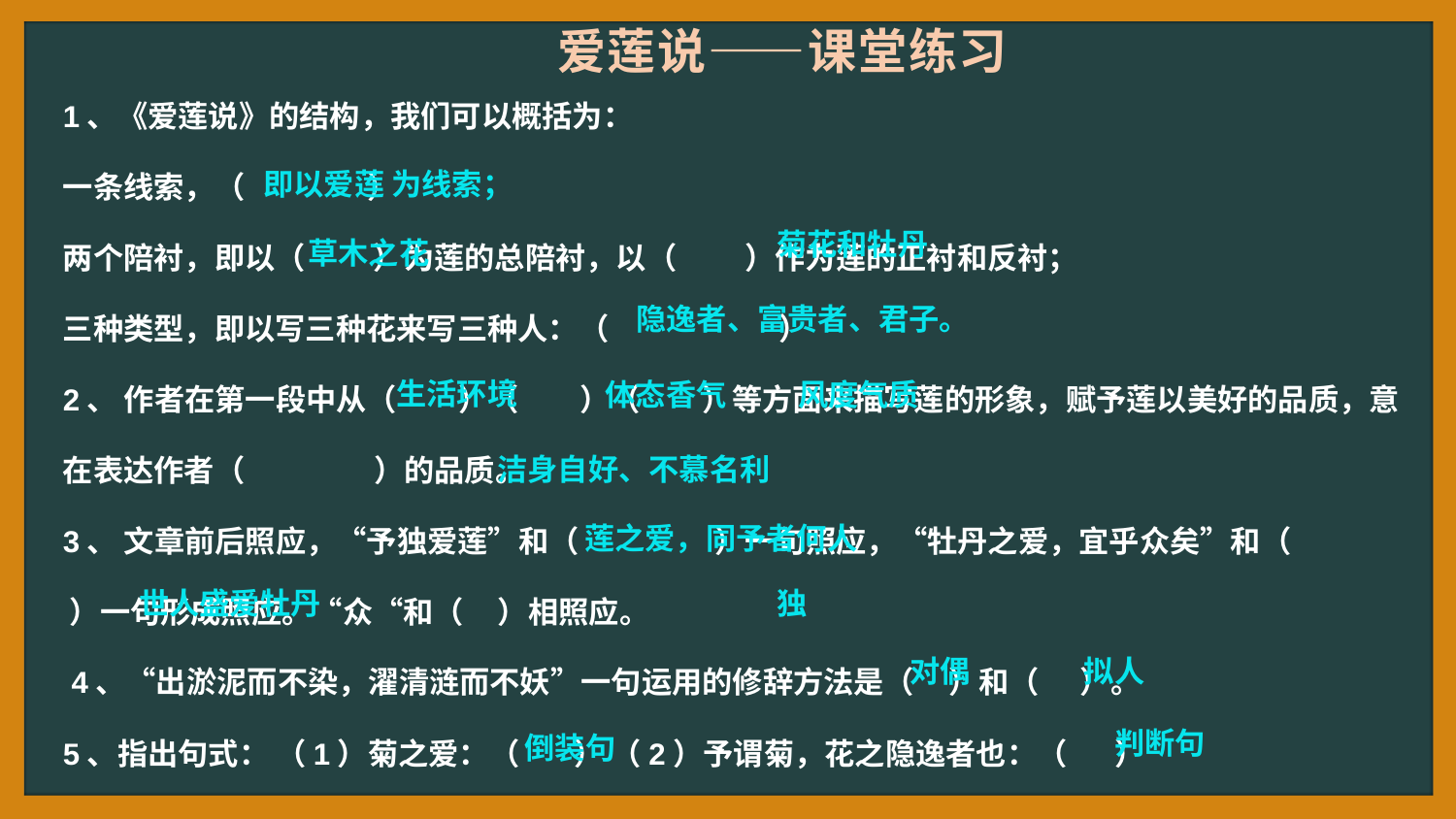

爱莲说——课堂练习
1、《爱莲说》的结构，我们可以概括为：
一条线索，（                  ）
两个陪衬，即以（          ）为莲的总陪衬，以（          ）作为莲的正衬和反衬；
三种类型，即以写三种花来写三种人：（                         ）
2、 作者在第一段中从（         ）（         ）（         ）等方面来描写莲的形象，赋予莲以美好的品质，意在表达作者（                   ）的品质。
3、 文章前后照应，“予独爱莲”和（                    ）一句照应，“牡丹之爱，宜乎众矣”和（                ）一句形成照应。“众“和（     ）相照应。
 4、“出淤泥而不染，濯清涟而不妖”一句运用的修辞方法是（     ）和（      ）。
5、指出句式： （1）菊之爱：（        ） （2）予谓菊，花之隐逸者也：（       ）
即以爱莲 为线索；
菊花和牡丹
草木之花
隐逸者、富贵者、君子。
生活环境
风度气质
体态香气
洁身自好、不慕名利
莲之爱，同予者何人
独
世人盛爱牡丹
对偶
拟人
判断句
倒装句